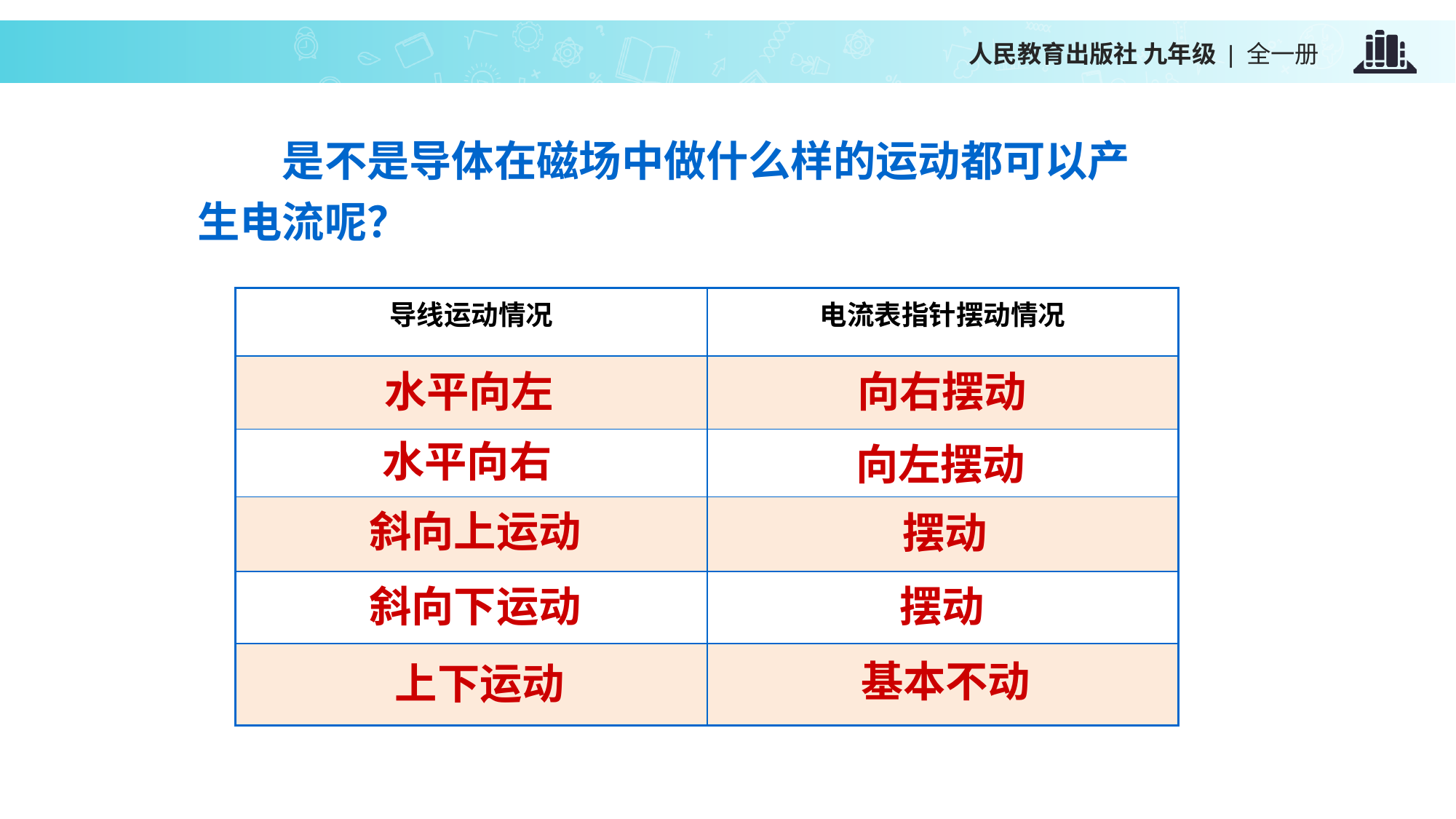

是不是导体在磁场中做什么样的运动都可以产生电流呢？
| 导线运动情况 | 电流表指针摆动情况 |
| --- | --- |
|  |  |
|  |  |
|  |  |
|  |  |
|  |  |
水平向左
向右摆动
水平向右
向左摆动
斜向上运动
摆动
斜向下运动
摆动
基本不动
上下运动